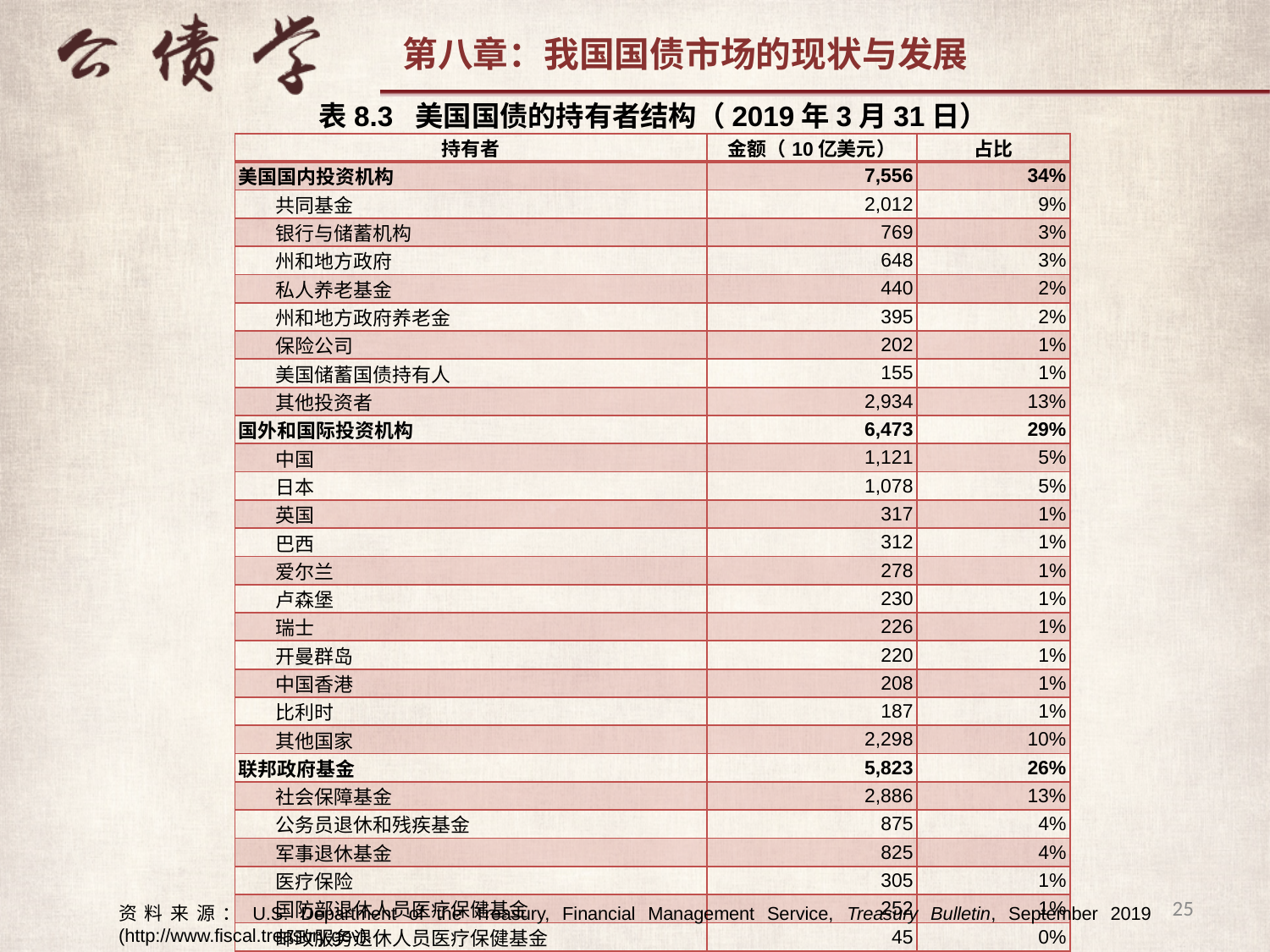

表8.3  美国国债的持有者结构（2019年3月31日）
| 持有者 | 金额（10亿美元） | 占比 |
| --- | --- | --- |
| 美国国内投资机构 | 7,556 | 34% |
| 共同基金 | 2,012 | 9% |
| 银行与储蓄机构 | 769 | 3% |
| 州和地方政府 | 648 | 3% |
| 私人养老基金 | 440 | 2% |
| 州和地方政府养老金 | 395 | 2% |
| 保险公司 | 202 | 1% |
| 美国储蓄国债持有人 | 155 | 1% |
| 其他投资者 | 2,934 | 13% |
| 国外和国际投资机构 | 6,473 | 29% |
| 中国 | 1,121 | 5% |
| 日本 | 1,078 | 5% |
| 英国 | 317 | 1% |
| 巴西 | 312 | 1% |
| 爱尔兰 | 278 | 1% |
| 卢森堡 | 230 | 1% |
| 瑞士 | 226 | 1% |
| 开曼群岛 | 220 | 1% |
| 中国香港 | 208 | 1% |
| 比利时 | 187 | 1% |
| 其他国家 | 2,298 | 10% |
| 联邦政府基金 | 5,823 | 26% |
| 社会保障基金 | 2,886 | 13% |
| 公务员退休和残疾基金 | 875 | 4% |
| 军事退休基金 | 825 | 4% |
| 医疗保险 | 305 | 1% |
| 国防部退休人员医疗保健基金 | 252 | 1% |
| 邮政服务退休人员医疗保健基金 | 45 | 0% |
| 其他基金 | 634 | 3% |
| 美国联邦储备银行 | 2,176 | 10% |
| 合 计 | 22,028 | 100% |
25
资料来源：U.S. Department of the Treasury, Financial Management Service, Treasury Bulletin, September 2019 (http://www.fiscal.treasury.gov).